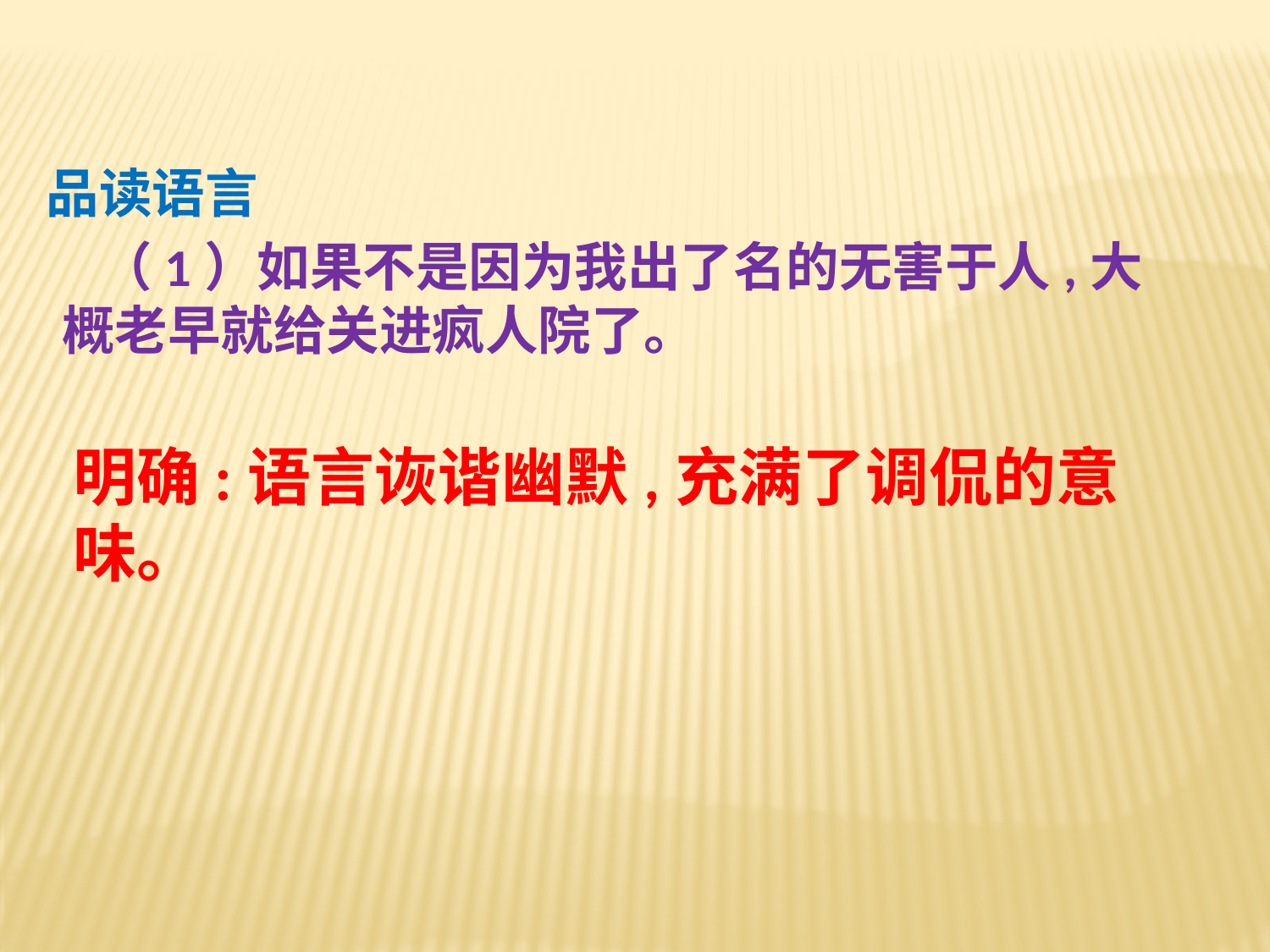

品读语言
（1）如果不是因为我出了名的无害于人,大概老早就给关进疯人院了。

明确:语言诙谐幽默,充满了调侃的意味。